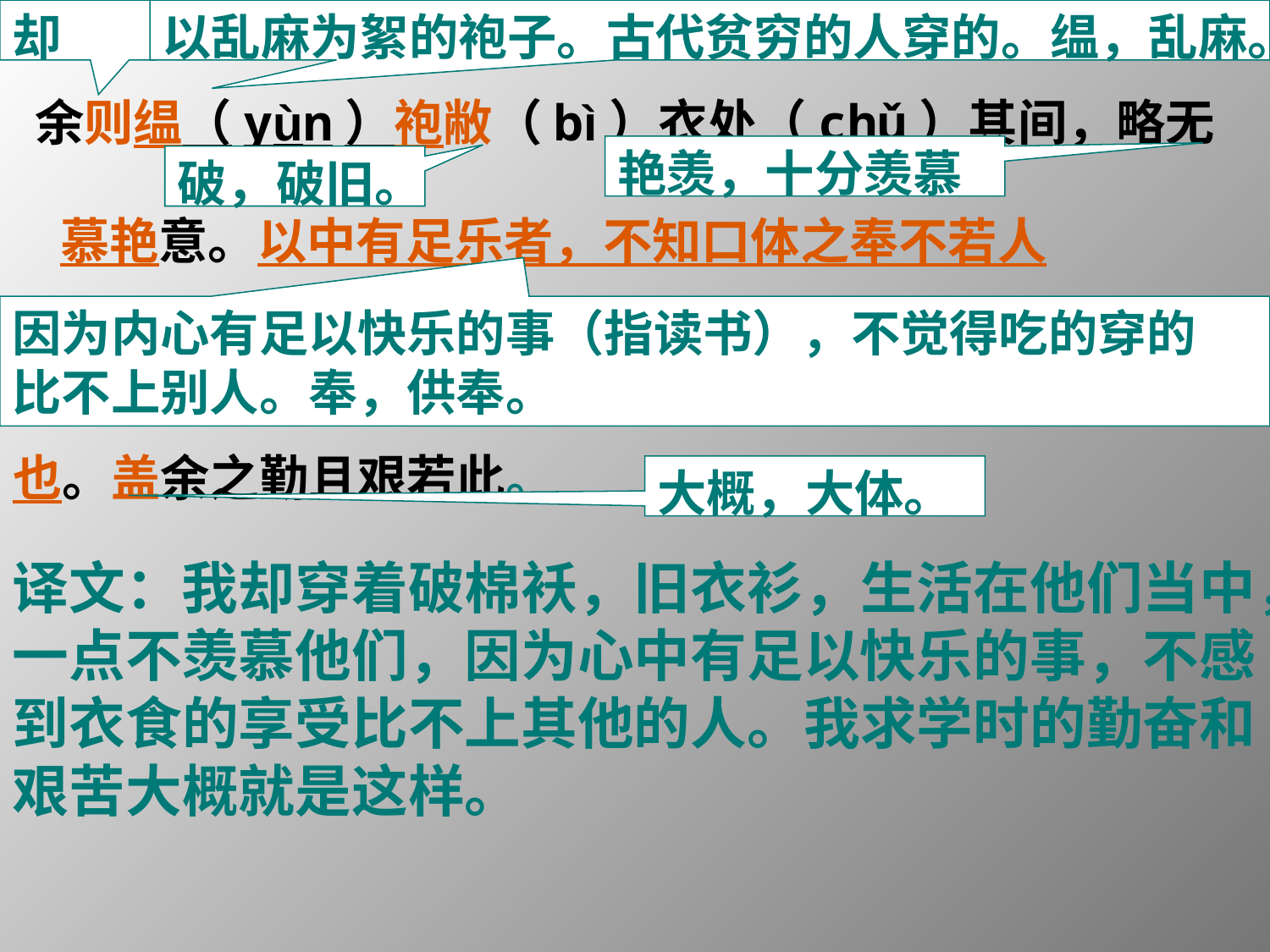

却
以乱麻为絮的袍子。古代贫穷的人穿的。缊，乱麻。
  余则缊（yùn）袍敝（bì）衣处（chǔ）其间，略无慕艳意。以中有足乐者，不知口体之奉不若人

也。盖余之勤且艰若此。
艳羡，十分羡慕
破，破旧。
因为内心有足以快乐的事（指读书），不觉得吃的穿的
比不上别人。奉，供奉。
大概，大体。
译文：我却穿着破棉袄，旧衣衫，生活在他们当中，一点不羡慕他们，因为心中有足以快乐的事，不感到衣食的享受比不上其他的人。我求学时的勤奋和艰苦大概就是这样。